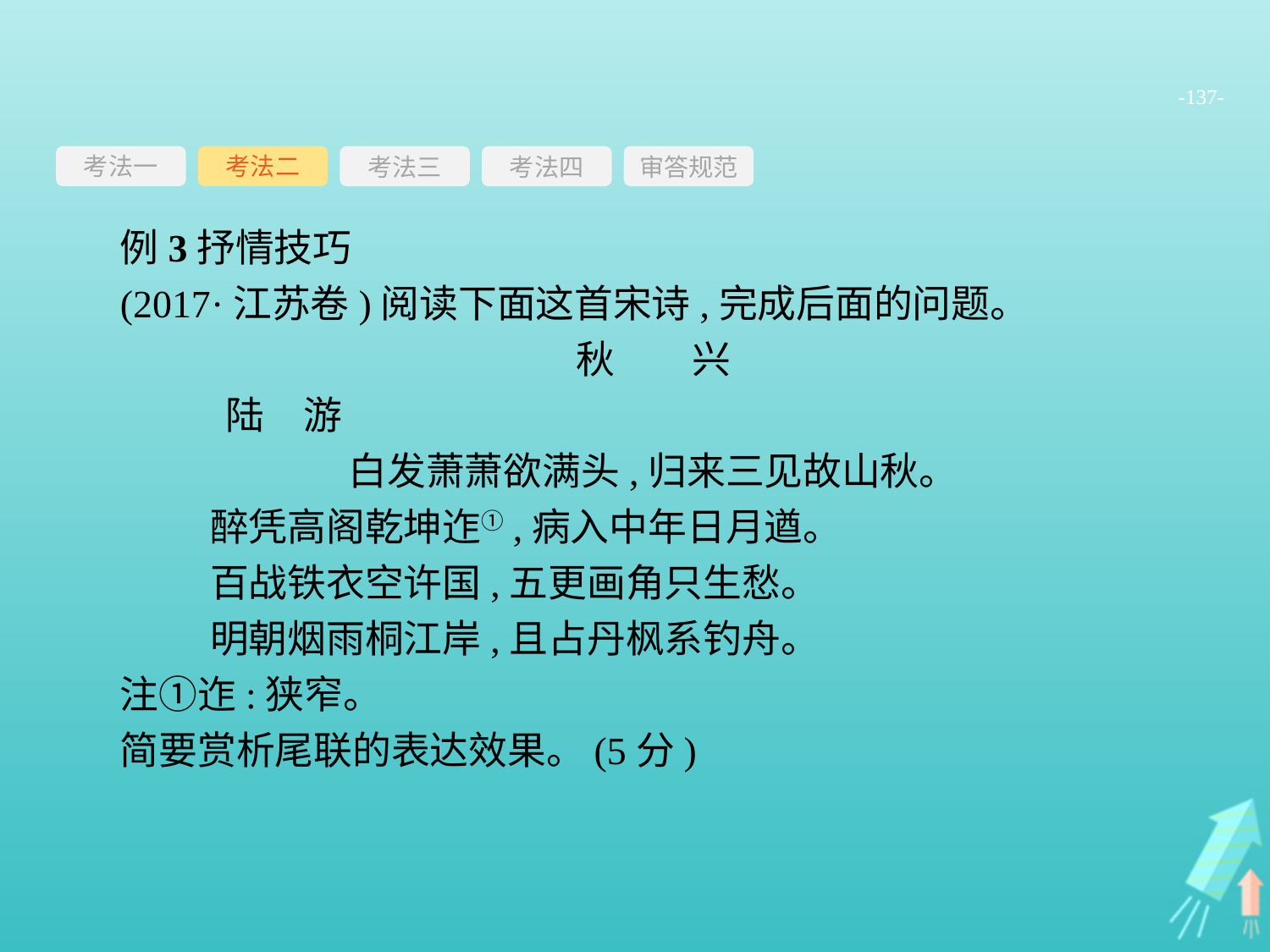

-137-
考法一
考法三
考法四
审答规范
考法二
例3抒情技巧
(2017·江苏卷)阅读下面这首宋诗,完成后面的问题。
秋　　兴
	陆　游
白发萧萧欲满头,归来三见故山秋。
	醉凭高阁乾坤迮①,病入中年日月遒。
	百战铁衣空许国,五更画角只生愁。
	明朝烟雨桐江岸,且占丹枫系钓舟。
注①迮:狭窄。
简要赏析尾联的表达效果。(5分)